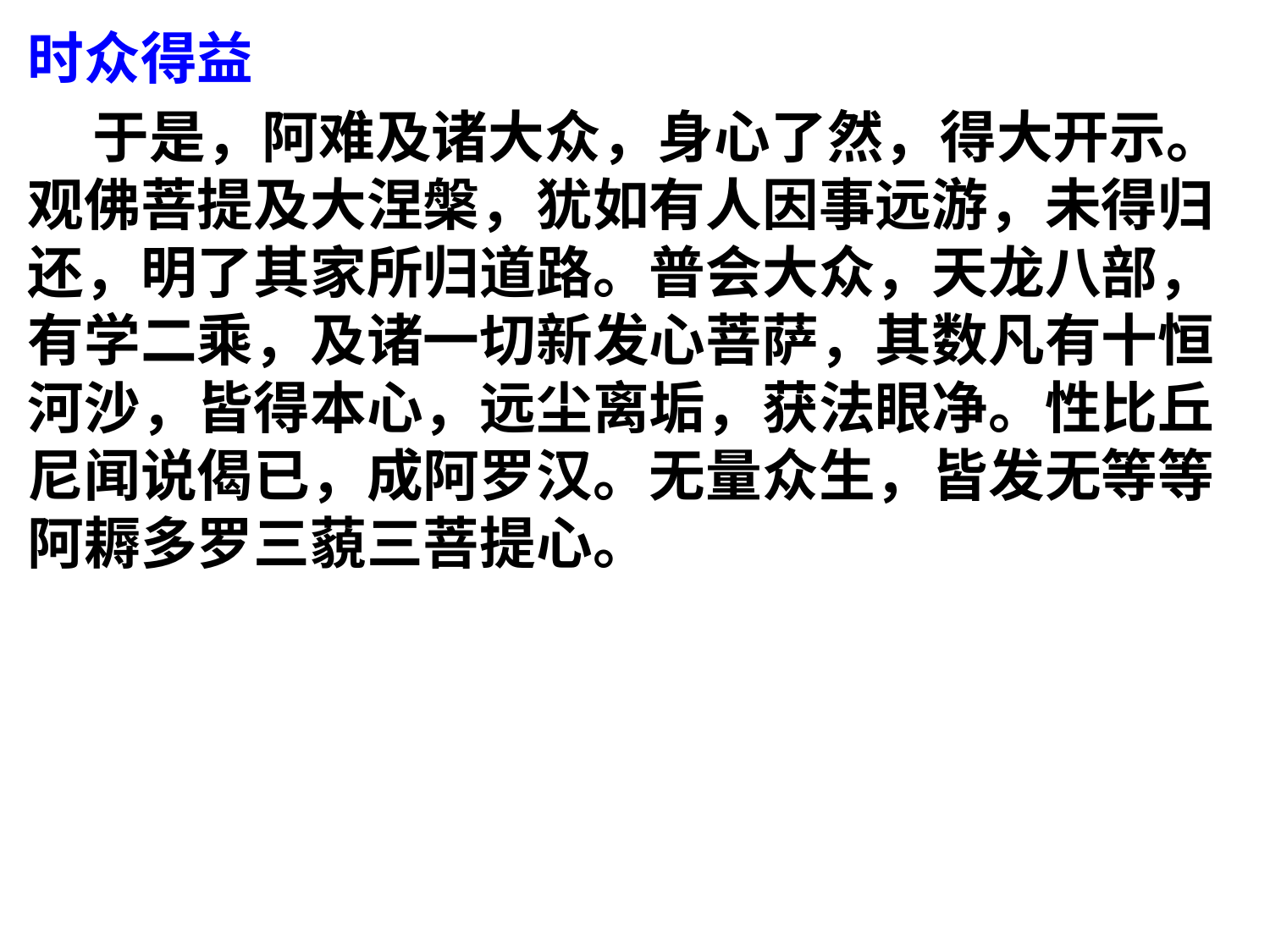

时众得益
    于是，阿难及诸大众，身心了然，得大开示。观佛菩提及大涅槃，犹如有人因事远游，未得归还，明了其家所归道路。普会大众，天龙八部，有学二乘，及诸一切新发心菩萨，其数凡有十恒河沙，皆得本心，远尘离垢，获法眼净。性比丘尼闻说偈已，成阿罗汉。无量众生，皆发无等等阿耨多罗三藐三菩提心。